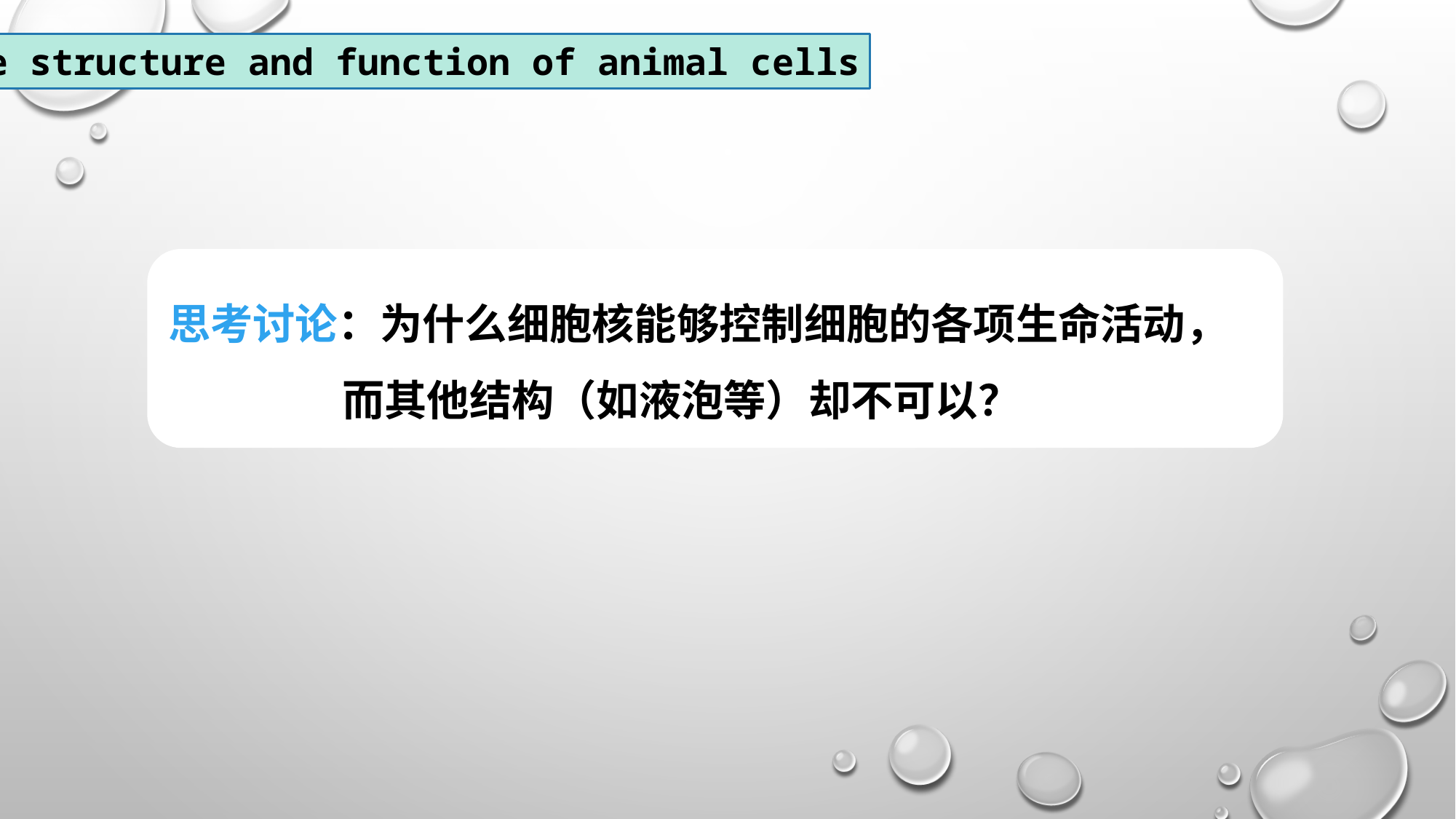

The structure and function of animal cells
思考讨论：为什么细胞核能够控制细胞的各项生命活动，
                 而其他结构（如液泡等）却不可以？